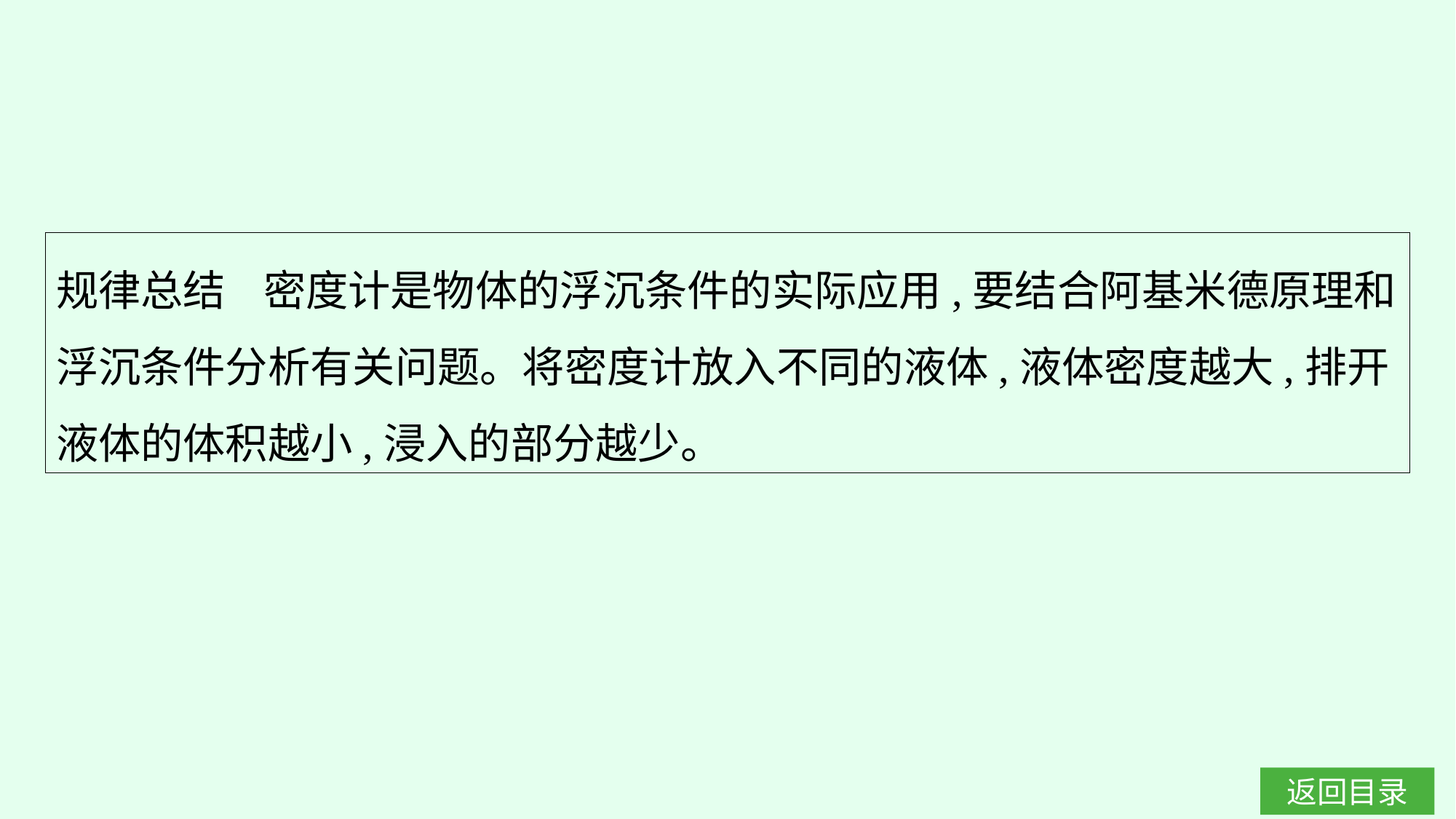

规律总结    密度计是物体的浮沉条件的实际应用,要结合阿基米德原理和浮沉条件分析有关问题。将密度计放入不同的液体,液体密度越大,排开液体的体积越小,浸入的部分越少。